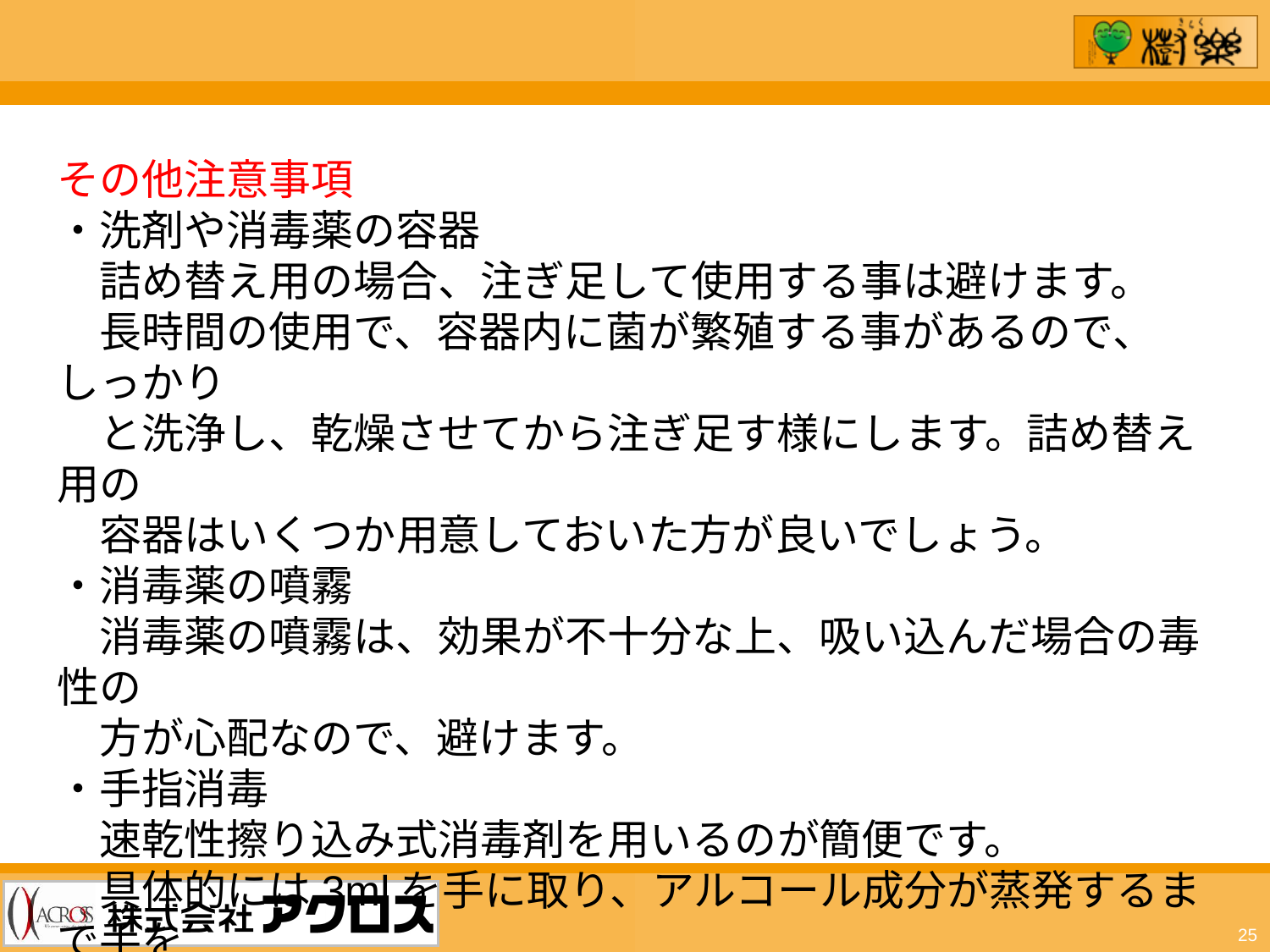

その他注意事項
・洗剤や消毒薬の容器
　詰め替え用の場合、注ぎ足して使用する事は避けます。
　長時間の使用で、容器内に菌が繁殖する事があるので、しっかり
　と洗浄し、乾燥させてから注ぎ足す様にします。詰め替え用の
　容器はいくつか用意しておいた方が良いでしょう。
・消毒薬の噴霧
　消毒薬の噴霧は、効果が不十分な上、吸い込んだ場合の毒性の
　方が心配なので、避けます。
・手指消毒
　速乾性擦り込み式消毒剤を用いるのが簡便です。
　具体的には3mlを手に取り、アルコール成分が蒸発するまで手を
　こすり合わせてよく擦り込みます。（ラビング法）
25